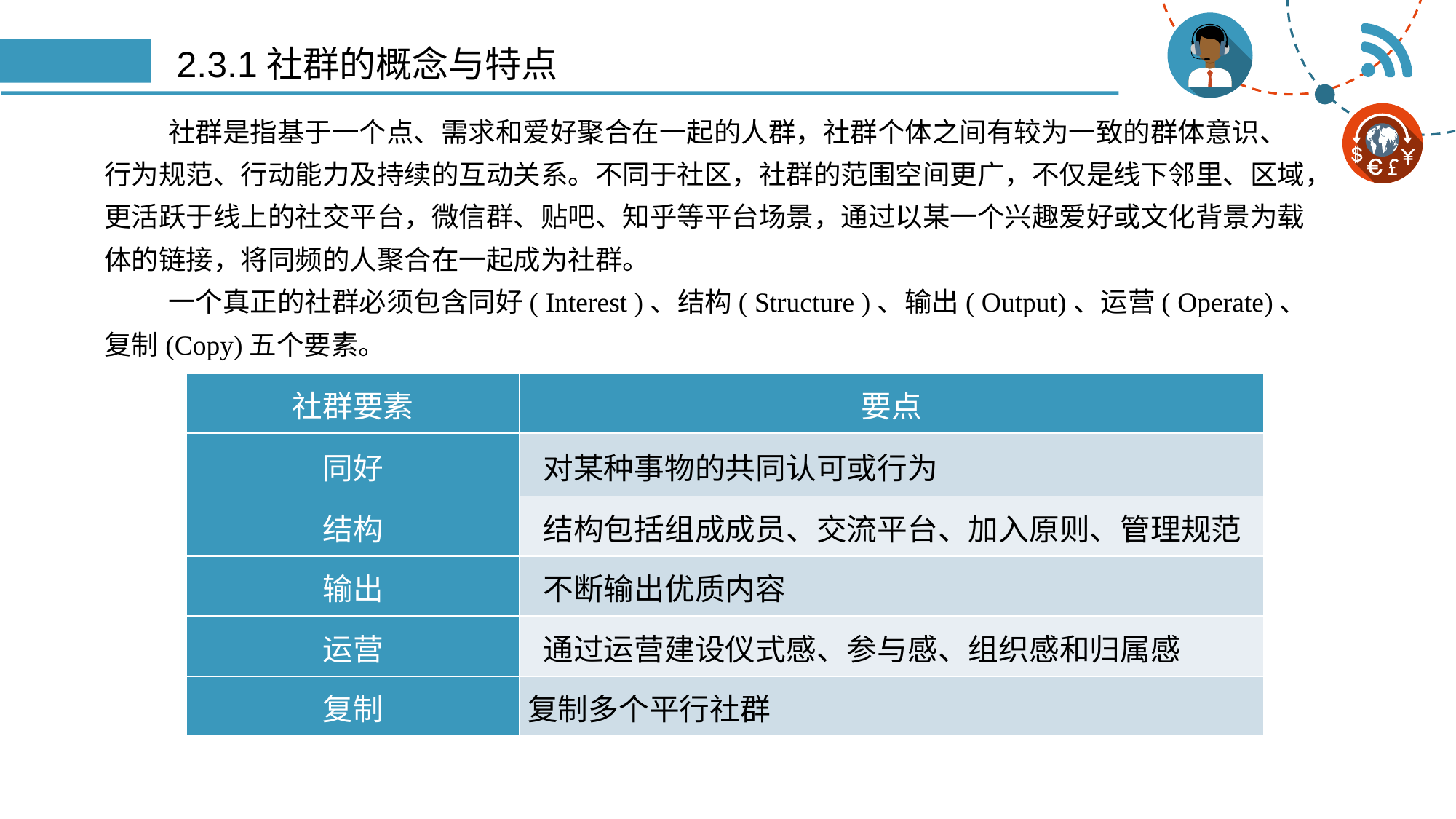

# 2.3.1社群的概念与特点
社群是指基于一个点、需求和爱好聚合在一起的人群，社群个体之间有较为一致的群体意识、行为规范、行动能力及持续的互动关系。不同于社区，社群的范围空间更广，不仅是线下邻里、区域，更活跃于线上的社交平台，微信群、贴吧、知乎等平台场景，通过以某一个兴趣爱好或文化背景为载体的链接，将同频的人聚合在一起成为社群。
一个真正的社群必须包含同好( Interest )、结构( Structure )、输出( Output)、运营( Operate)、复制(Copy)五个要素。
| 社群要素 | 要点 |
| --- | --- |
| 同好 | 对某种事物的共同认可或行为 |
| 结构 | 结构包括组成成员、交流平台、加入原则、管理规范 |
| 输出 | 不断输出优质内容 |
| 运营 | 通过运营建设仪式感、参与感、组织感和归属感 |
| 复制 | 复制多个平行社群 |